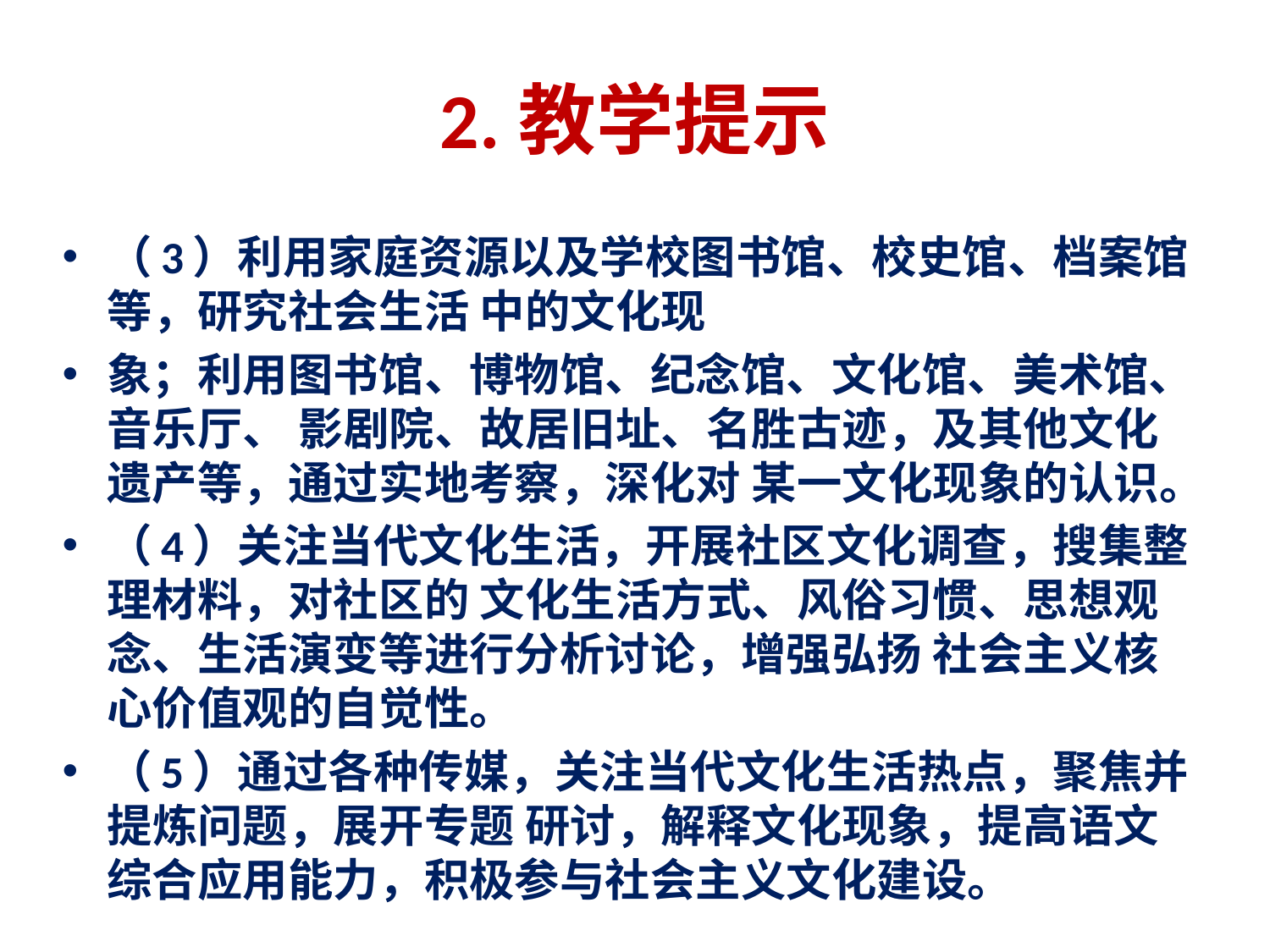

# 2.教学提示
（3）利用家庭资源以及学校图书馆、校史馆、档案馆等，研究社会生活 中的文化现
象；利用图书馆、博物馆、纪念馆、文化馆、美术馆、音乐厅、 影剧院、故居旧址、名胜古迹，及其他文化遗产等，通过实地考察，深化对 某一文化现象的认识。
（4）关注当代文化生活，开展社区文化调查，搜集整理材料，对社区的 文化生活方式、风俗习惯、思想观念、生活演变等进行分析讨论，增强弘扬 社会主义核心价值观的自觉性。
（5）通过各种传媒，关注当代文化生活热点，聚焦并提炼问题，展开专题 研讨，解释文化现象，提高语文综合应用能力，积极参与社会主义文化建设。